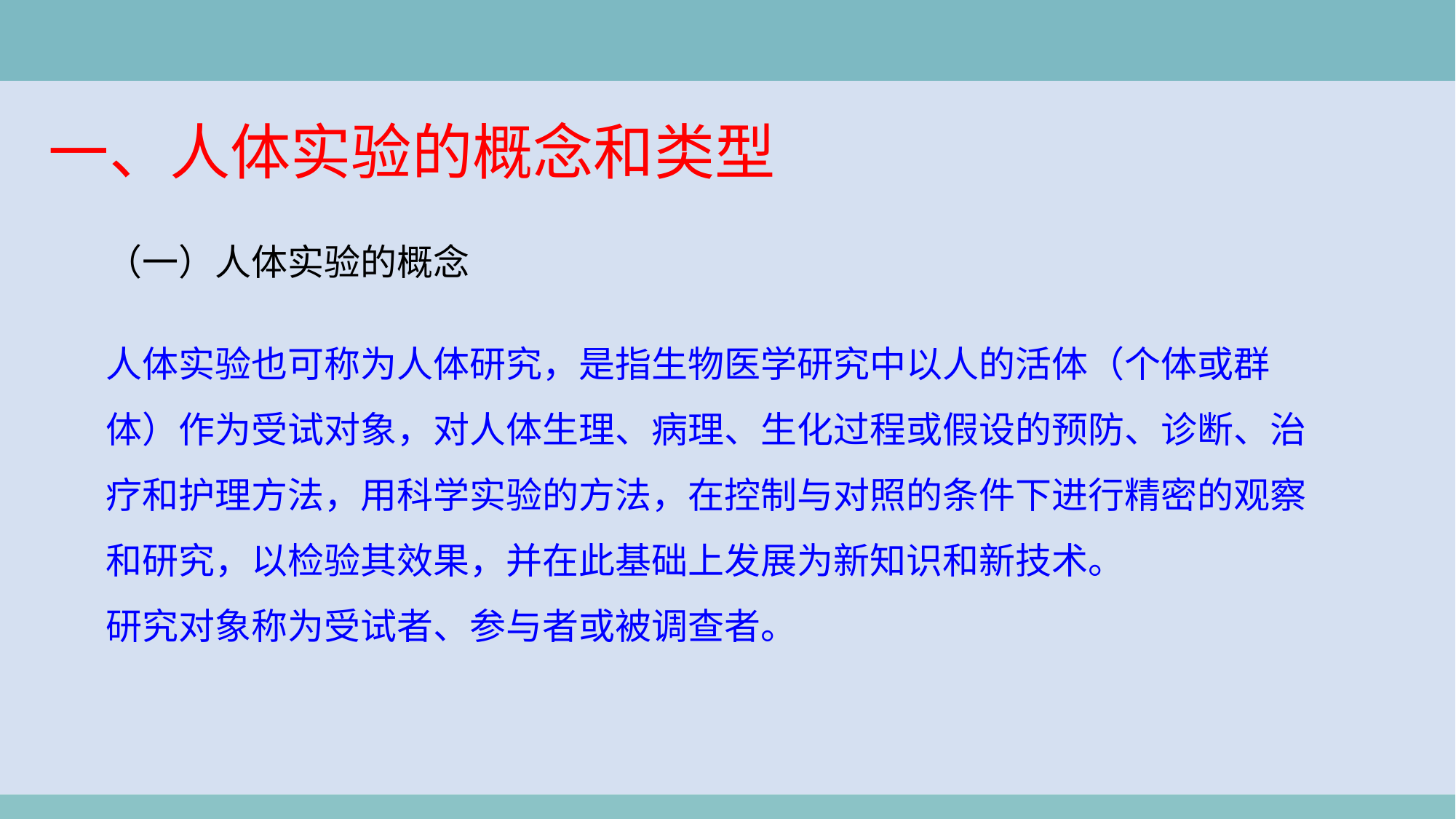

一、人体实验的概念和类型
（一）人体实验的概念
人体实验也可称为人体研究，是指生物医学研究中以人的活体（个体或群体）作为受试对象，对人体生理、病理、生化过程或假设的预防、诊断、治疗和护理方法，用科学实验的方法，在控制与对照的条件下进行精密的观察和研究，以检验其效果，并在此基础上发展为新知识和新技术。
研究对象称为受试者、参与者或被调查者。